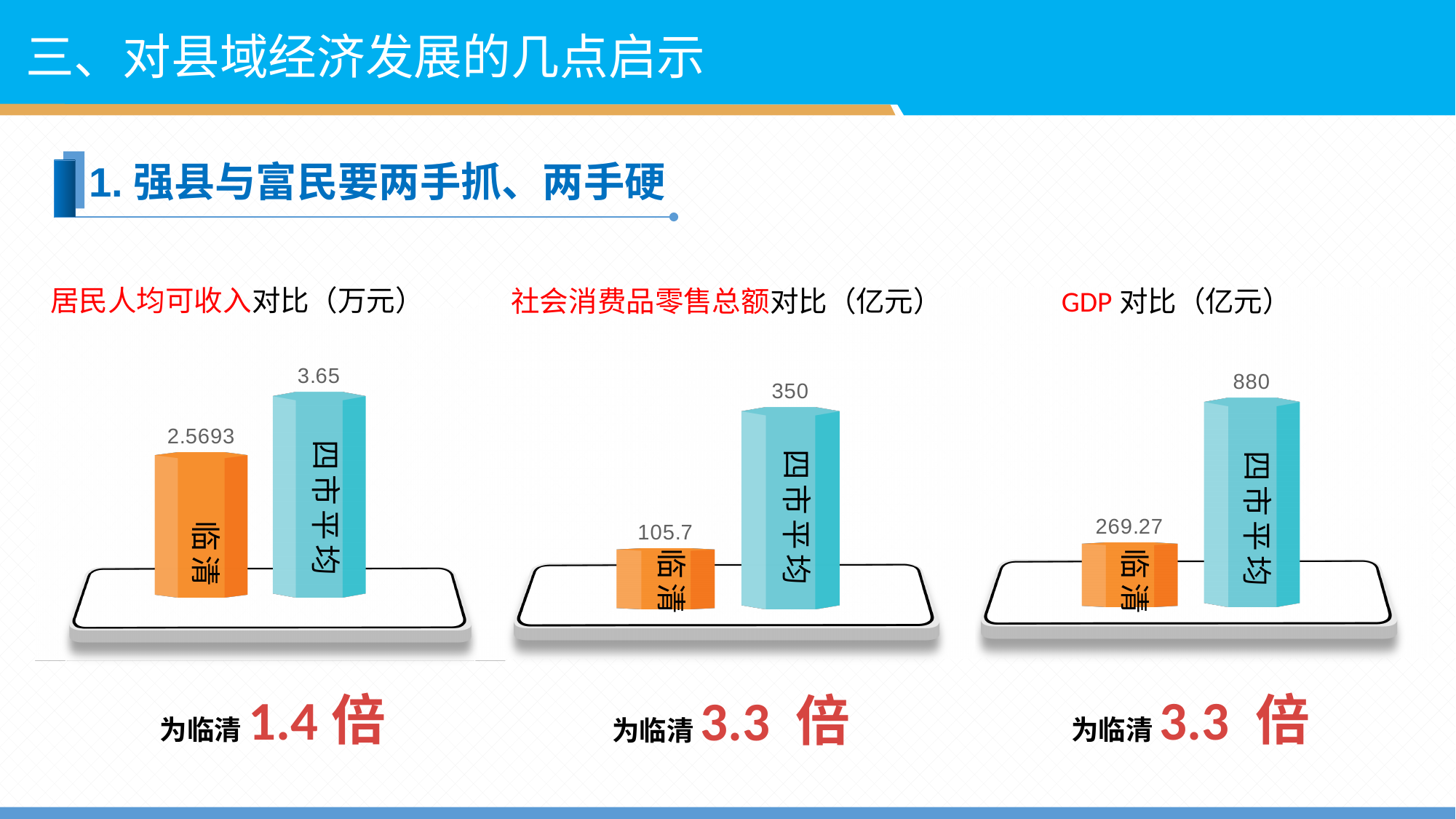

三、对县域经济发展的几点启示

1.强县与富民要两手抓、两手硬

居民人均可收入对比（万元）
社会消费品零售总额对比（亿元）
 GDP对比（亿元）

### Chart:

| Category | 临清 | 四市平均 |
|---|---|---|
| 类别 1 | 269.27 | 880.0 |

### Chart:

| Category | 临清 | 四市平均 |
|---|---|---|
| 类别 1 | 105.7 | 350.0 |

### Chart:

| Category | 临清 | 四市平均 |
|---|---|---|
| 类别 1 | 2.5693 | 3.65 |
四市平均
四市平均
四市平均
临清
临清
临清

为临清3.3 倍
为临清1.4倍
为临清3.3 倍